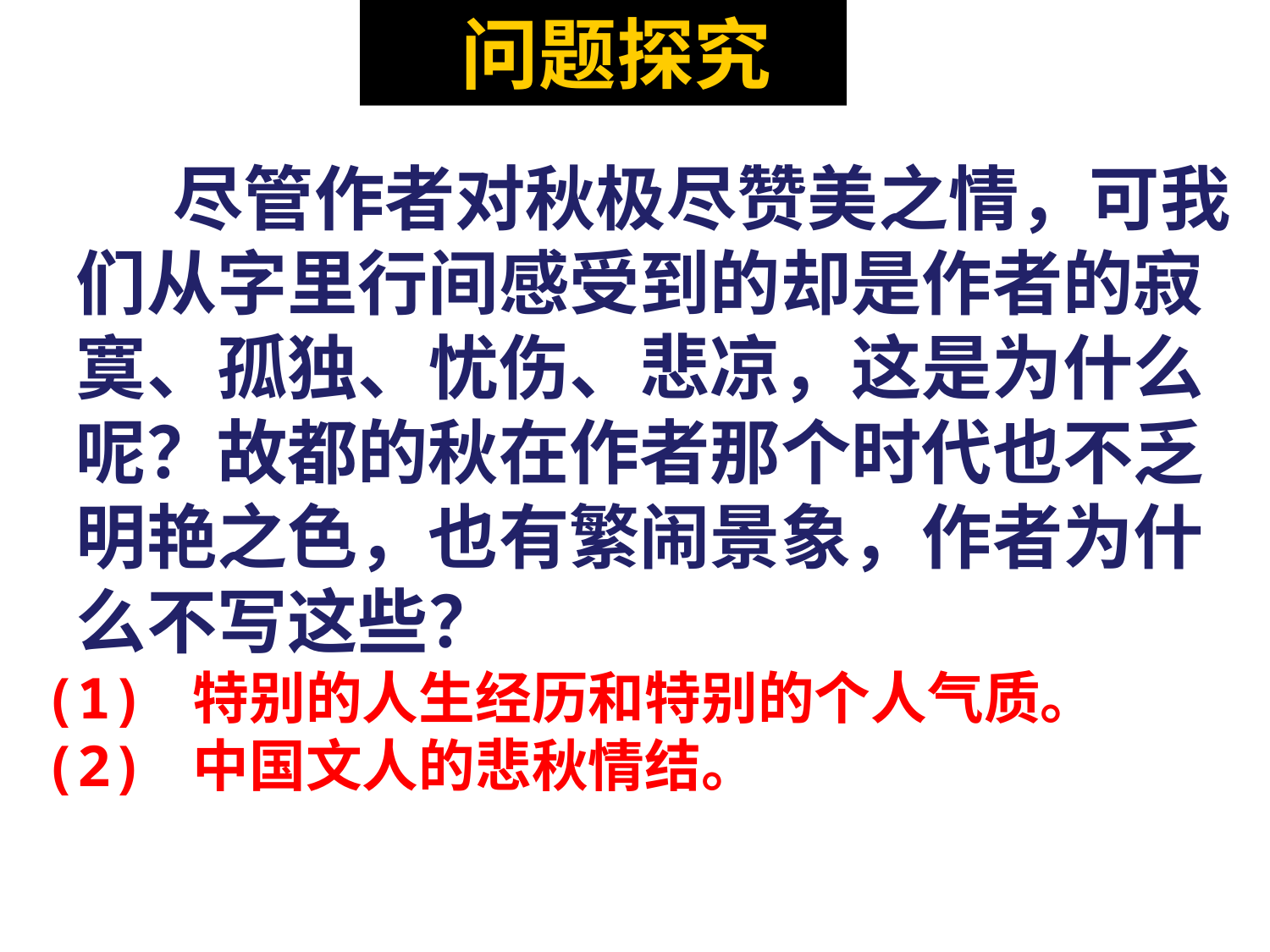

问题探究
     尽管作者对秋极尽赞美之情，可我们从字里行间感受到的却是作者的寂寞、孤独、忧伤、悲凉，这是为什么呢？故都的秋在作者那个时代也不乏明艳之色，也有繁闹景象，作者为什么不写这些？
(1) 特别的人生经历和特别的个人气质。
(2) 中国文人的悲秋情结。